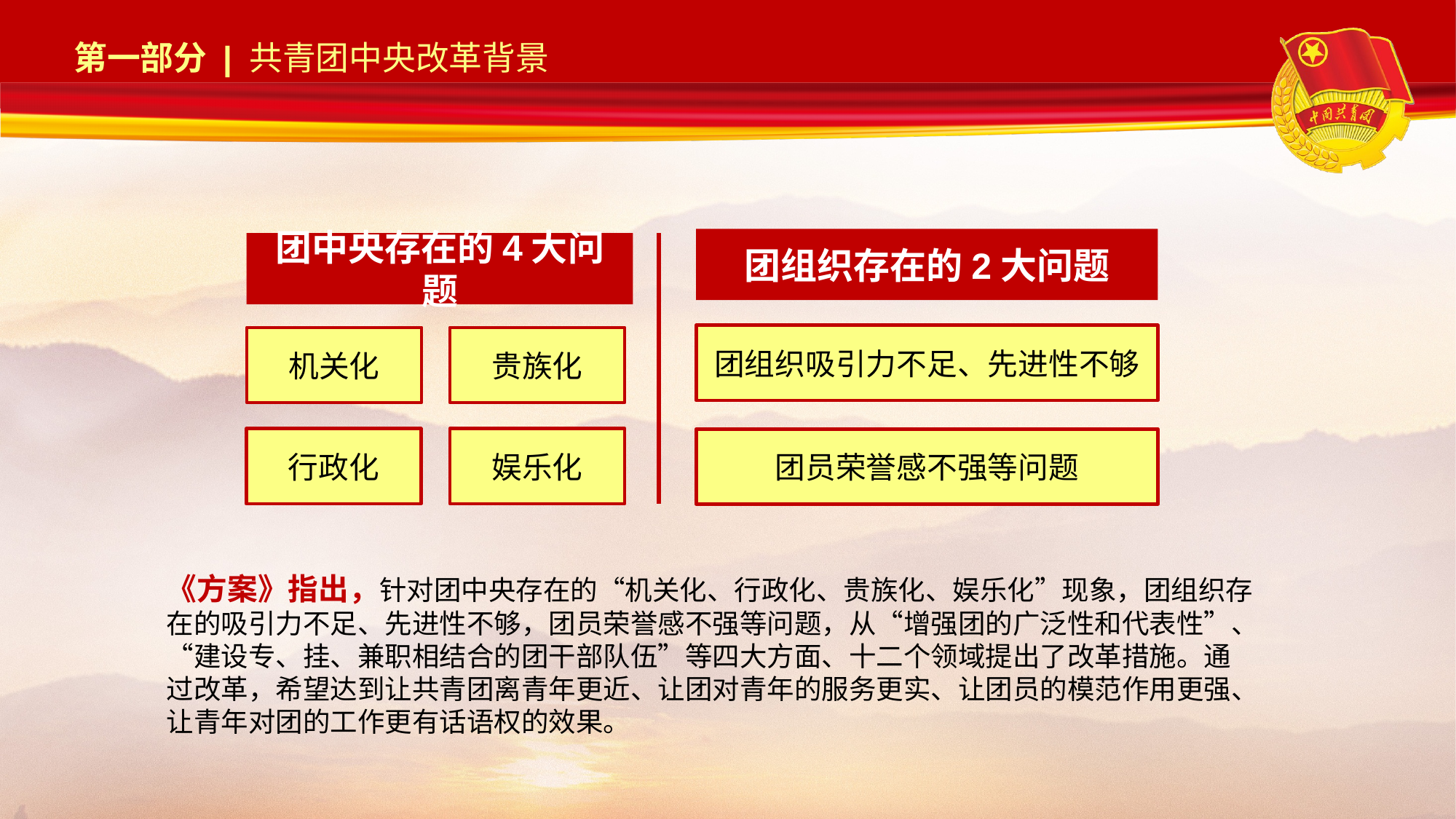

团组织存在的2大问题
团中央存在的4大问题
团组织吸引力不足、先进性不够
机关化
贵族化
行政化
娱乐化
团员荣誉感不强等问题
《方案》指出，针对团中央存在的“机关化、行政化、贵族化、娱乐化”现象，团组织存在的吸引力不足、先进性不够，团员荣誉感不强等问题，从“增强团的广泛性和代表性”、“建设专、挂、兼职相结合的团干部队伍”等四大方面、十二个领域提出了改革措施。通过改革，希望达到让共青团离青年更近、让团对青年的服务更实、让团员的模范作用更强、让青年对团的工作更有话语权的效果。